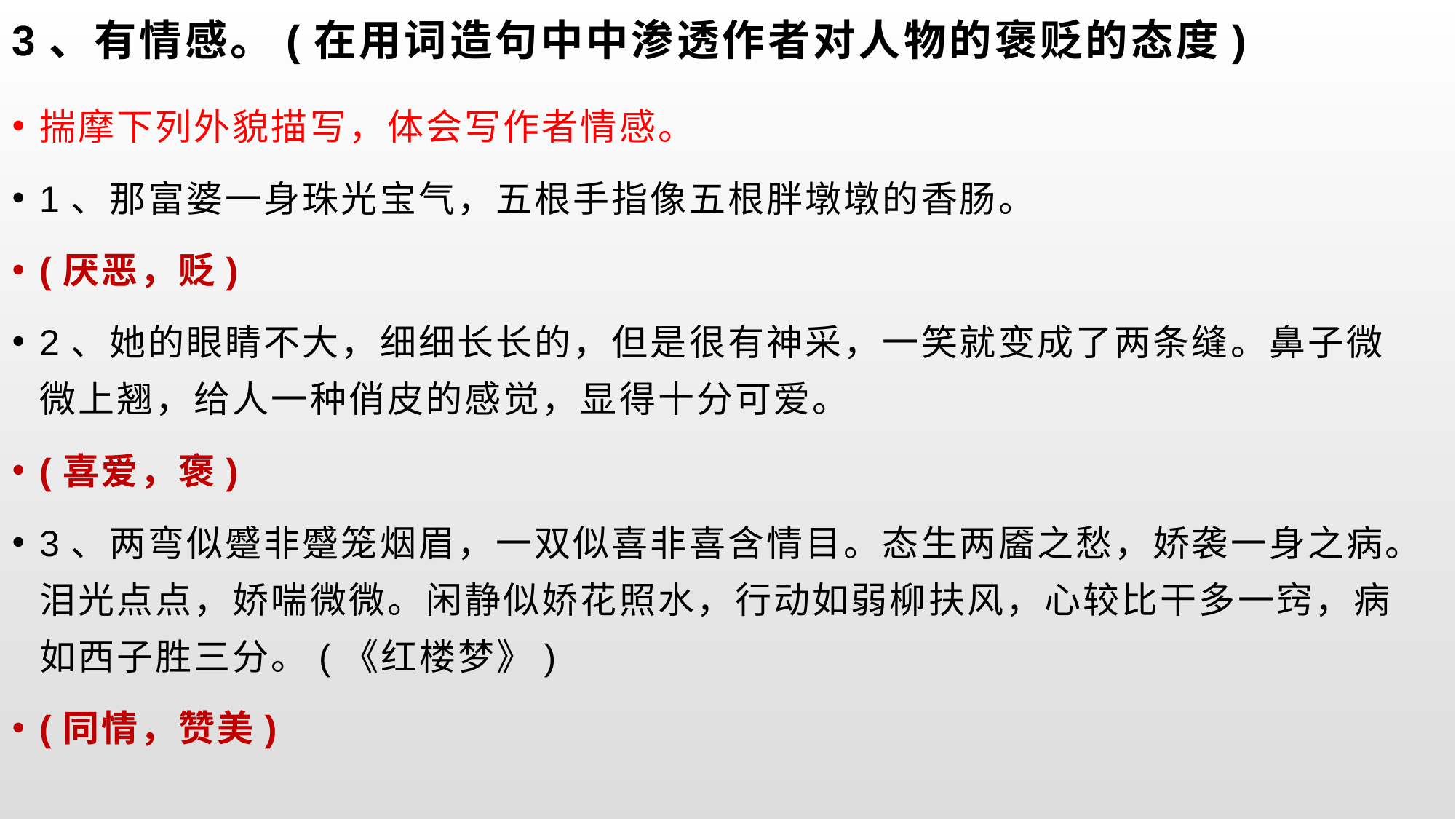

# 3、有情感。(在用词造句中中渗透作者对人物的褒贬的态度)
揣摩下列外貌描写，体会写作者情感。
1、那富婆一身珠光宝气，五根手指像五根胖墩墩的香肠。
(厌恶，贬)
2、她的眼睛不大，细细长长的，但是很有神采，一笑就变成了两条缝。鼻子微微上翘，给人一种俏皮的感觉，显得十分可爱。
(喜爱，褒)
3、两弯似蹙非蹙笼烟眉，一双似喜非喜含情目。态生两靥之愁，娇袭一身之病。泪光点点，娇喘微微。闲静似娇花照水，行动如弱柳扶风，心较比干多一窍，病如西子胜三分。(《红楼梦》)
(同情，赞美)